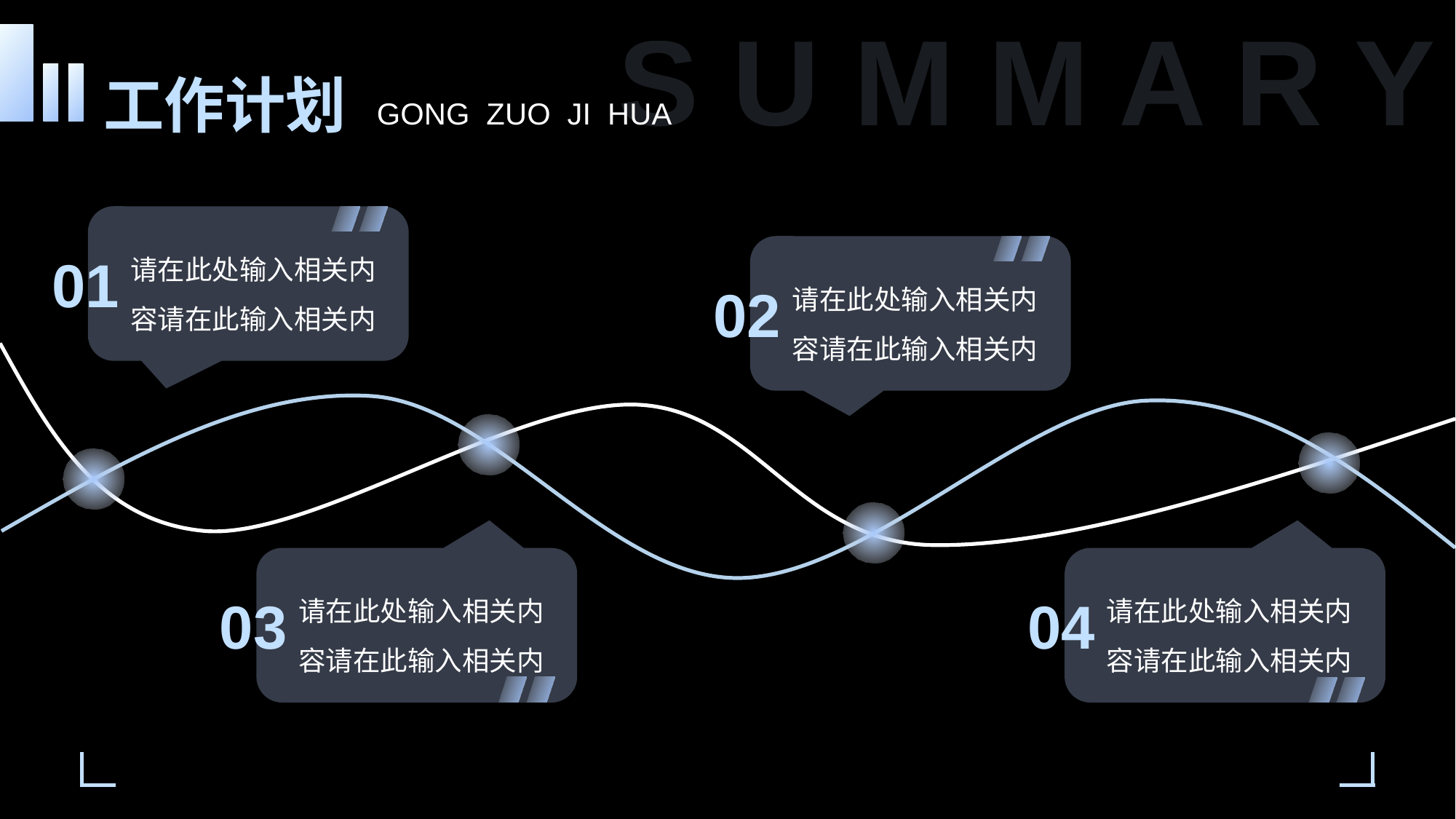

S U M M A R Y

工作计划

GONG  ZUO  JI  HUA

请在此处输入相关内容请在此输入相关内

01
请在此处输入相关内容请在此输入相关内
02

请在此处输入相关内容请在此输入相关内
请在此处输入相关内容请在此输入相关内
03
04